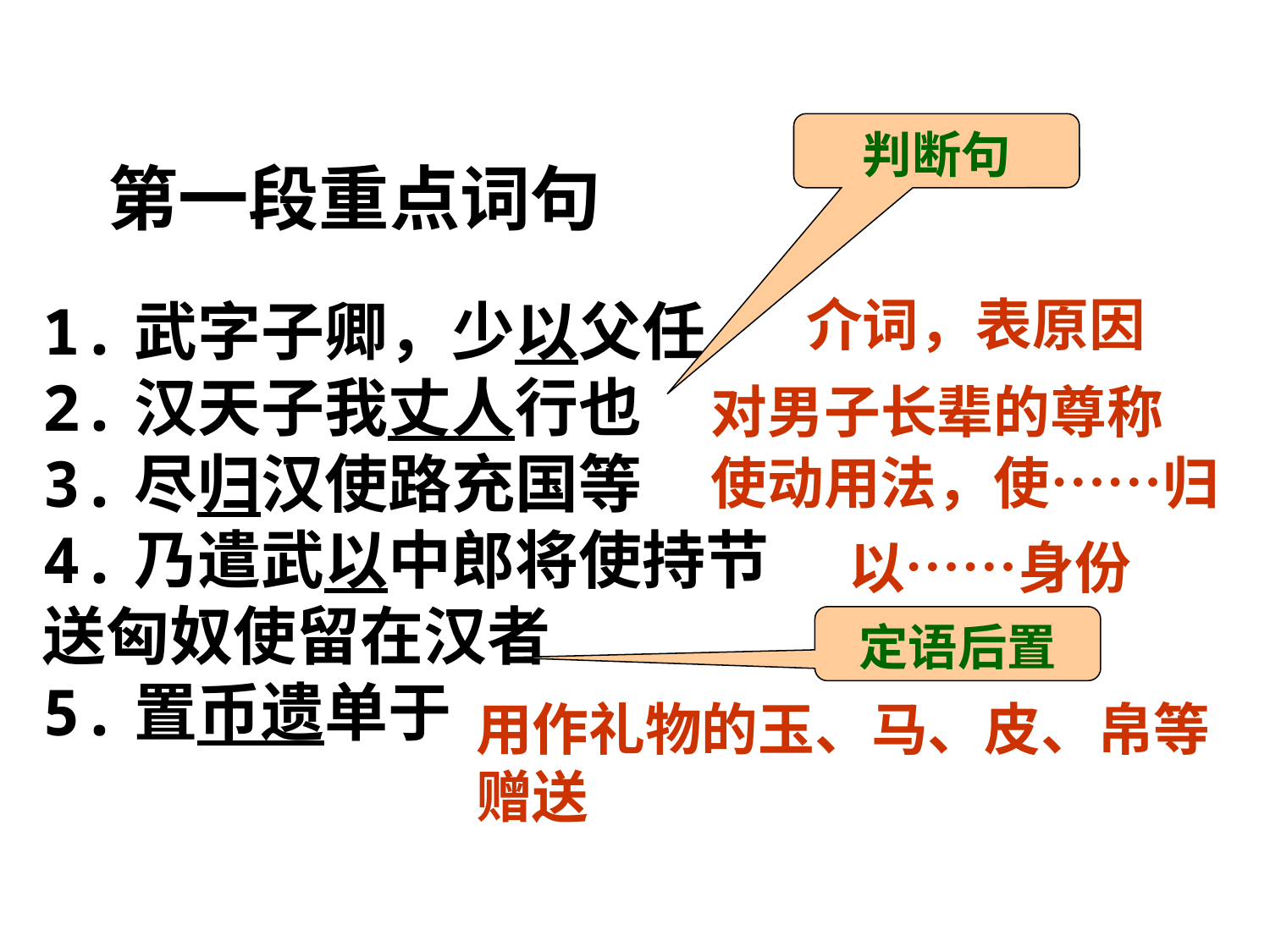

判断句
第一段重点词句
介词，表原因
1.武字子卿，少以父任
2.汉天子我丈人行也
3.尽归汉使路充国等
4.乃遣武以中郎将使持节
送匈奴使留在汉者
5.置币遗单于

对男子长辈的尊称
使动用法，使……归
以……身份
定语后置
用作礼物的玉、马、皮、帛等
赠送